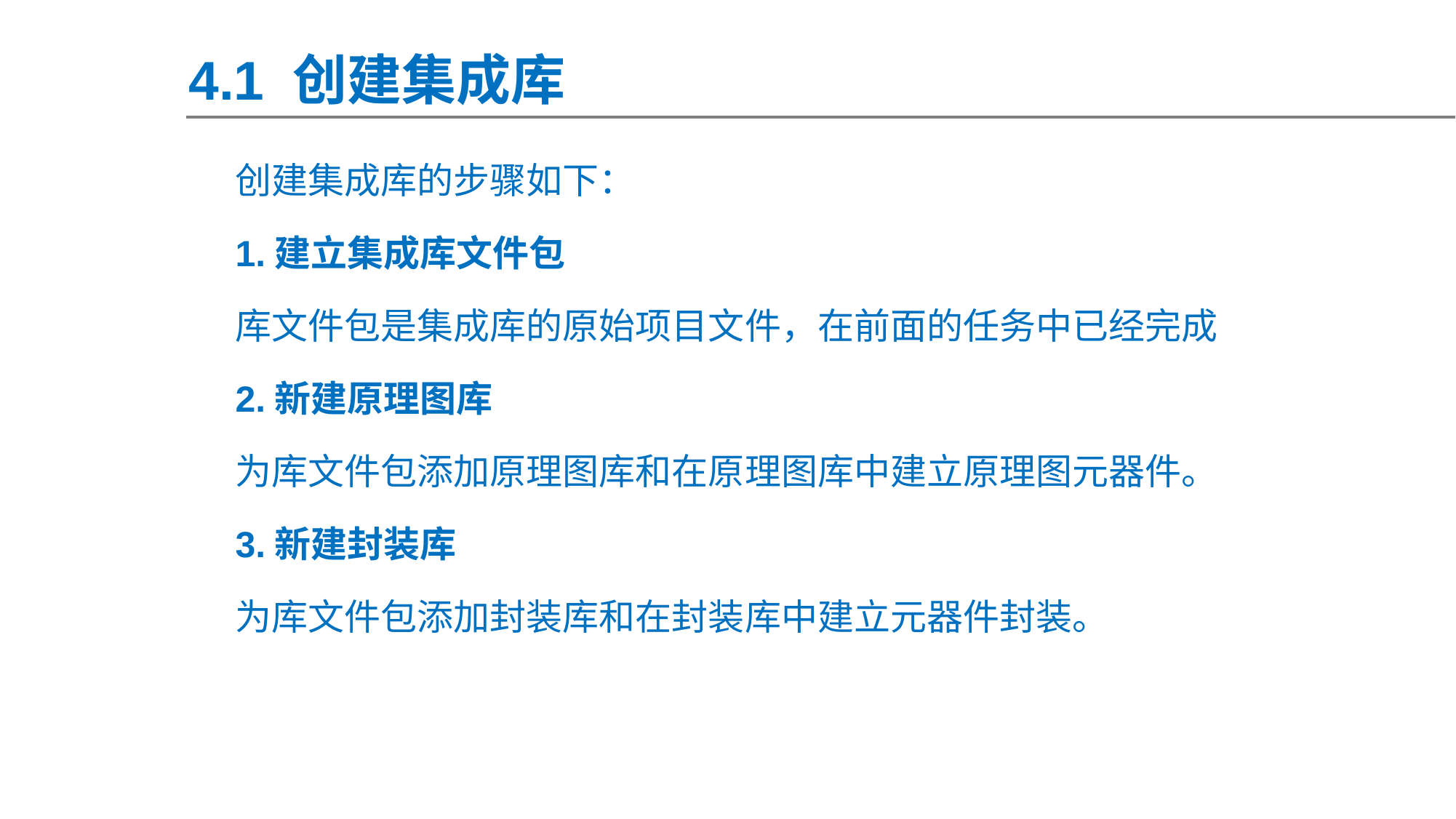

4.1 创建集成库
创建集成库的步骤如下：
1.建立集成库文件包
库文件包是集成库的原始项目文件，在前面的任务中已经完成
2.新建原理图库
为库文件包添加原理图库和在原理图库中建立原理图元器件。
3.新建封装库
为库文件包添加封装库和在封装库中建立元器件封装。